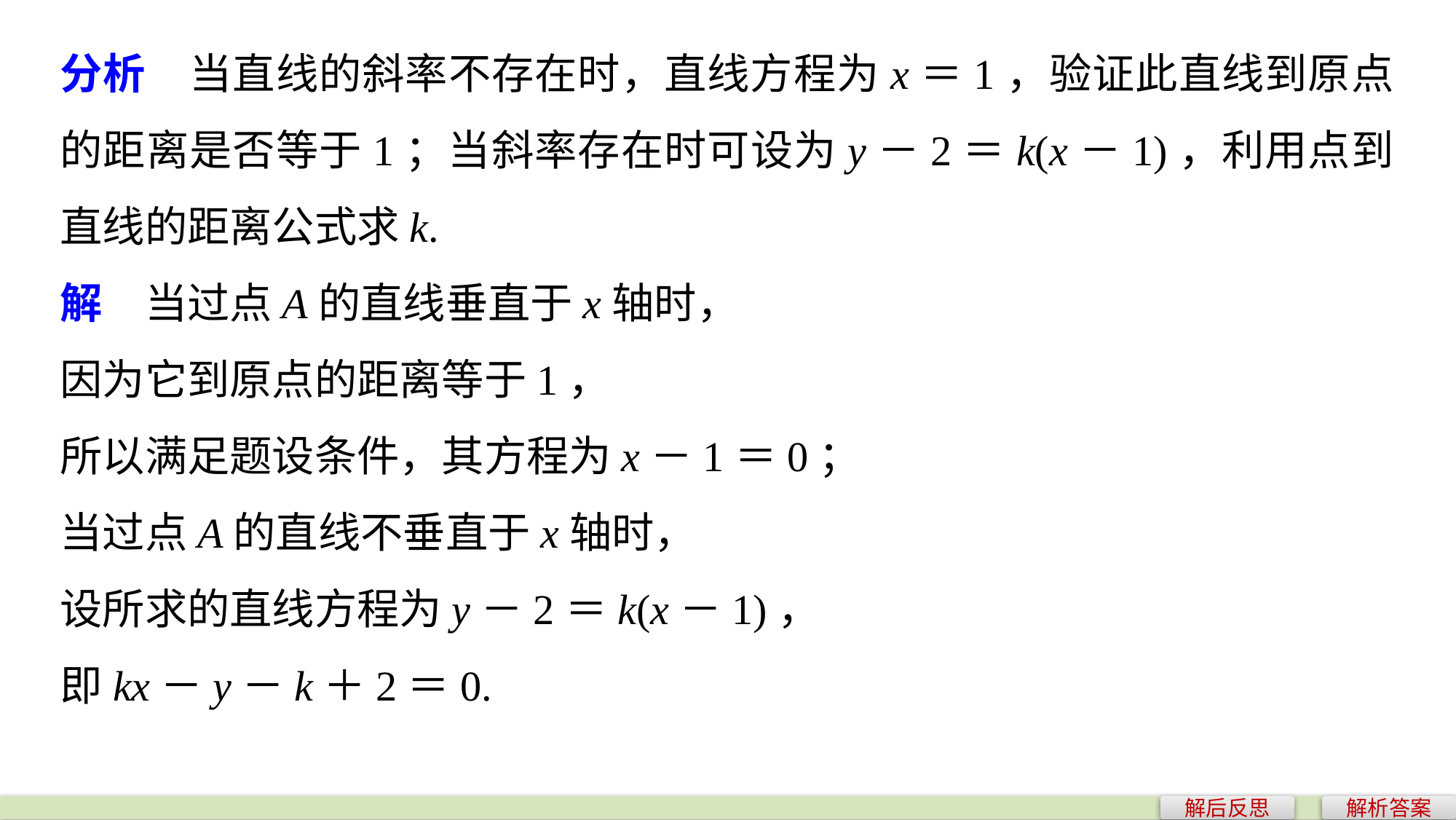

分析　当直线的斜率不存在时，直线方程为x＝1，验证此直线到原点的距离是否等于1；当斜率存在时可设为y－2＝k(x－1)，利用点到直线的距离公式求k.
解　当过点A的直线垂直于x轴时，
因为它到原点的距离等于1，
所以满足题设条件，其方程为x－1＝0；
当过点A的直线不垂直于x轴时，
设所求的直线方程为y－2＝k(x－1)，
即kx－y－k＋2＝0.
解后反思
解析答案